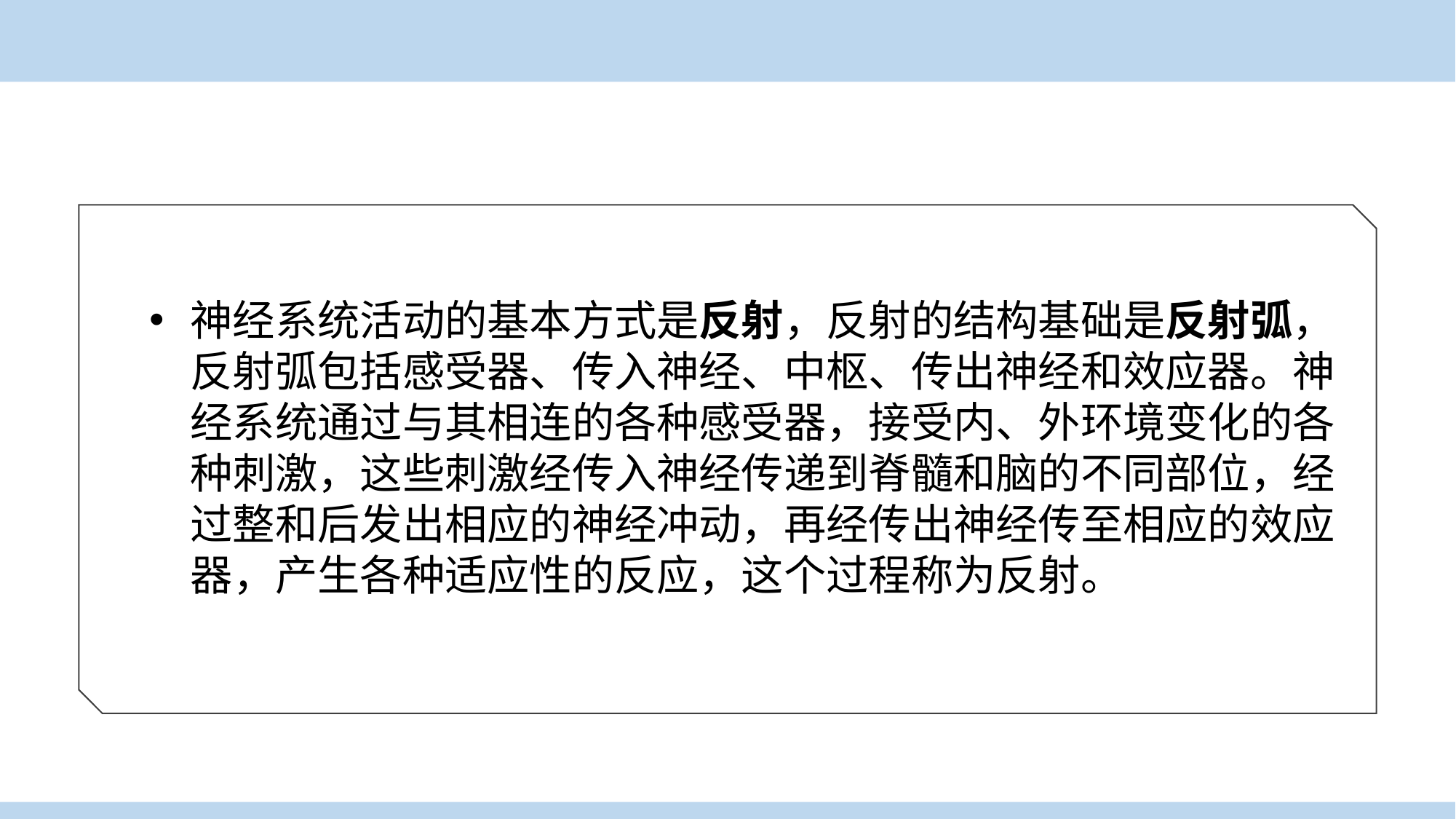

神经系统活动的基本方式是反射，反射的结构基础是反射弧，反射弧包括感受器、传入神经、中枢、传出神经和效应器。神经系统通过与其相连的各种感受器，接受内、外环境变化的各种刺激，这些刺激经传入神经传递到脊髓和脑的不同部位，经过整和后发出相应的神经冲动，再经传出神经传至相应的效应器，产生各种适应性的反应，这个过程称为反射。